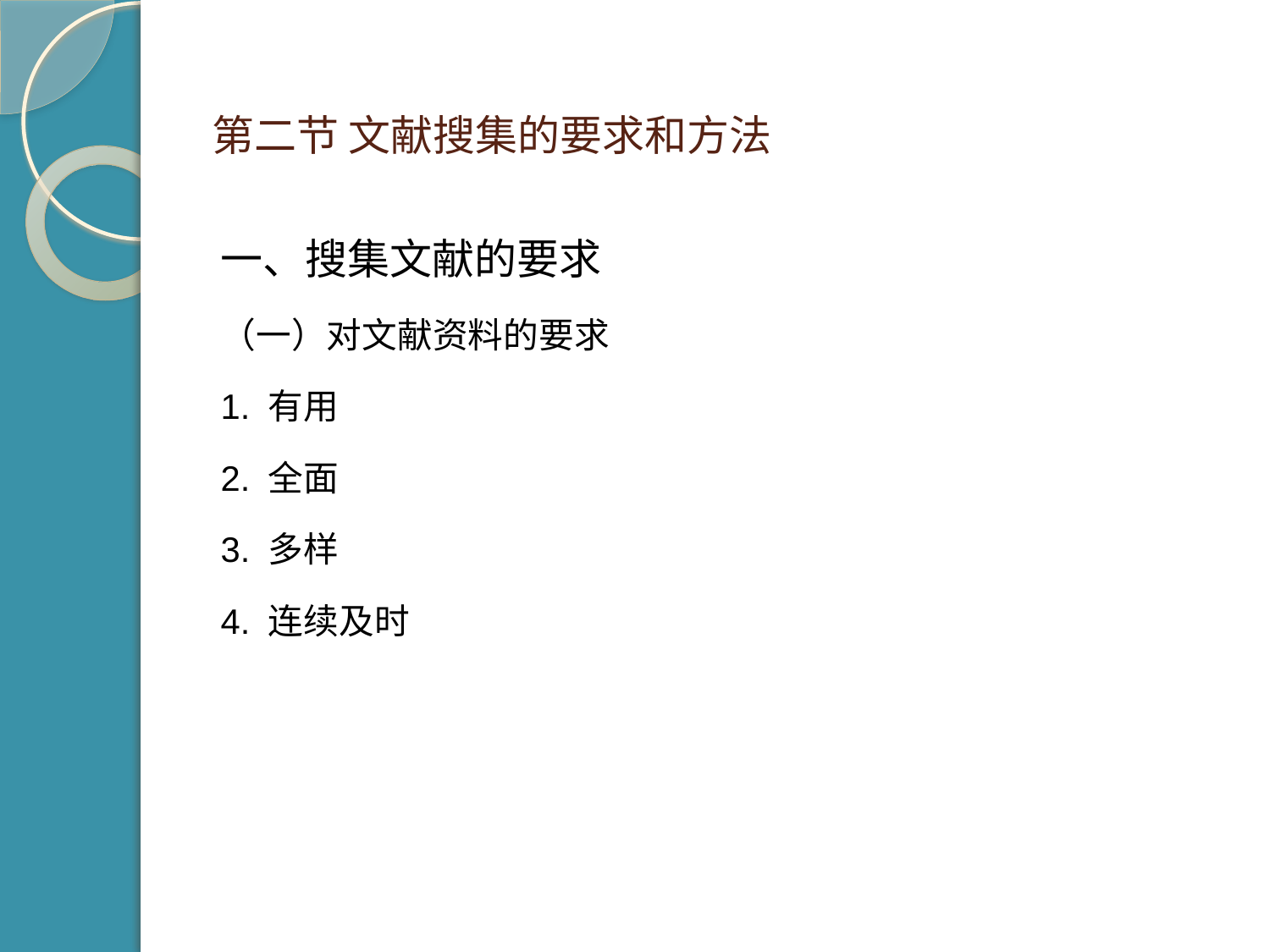

# 第二节 文献搜集的要求和方法
一、搜集文献的要求
（一）对文献资料的要求
1. 有用
2. 全面
3. 多样
4. 连续及时